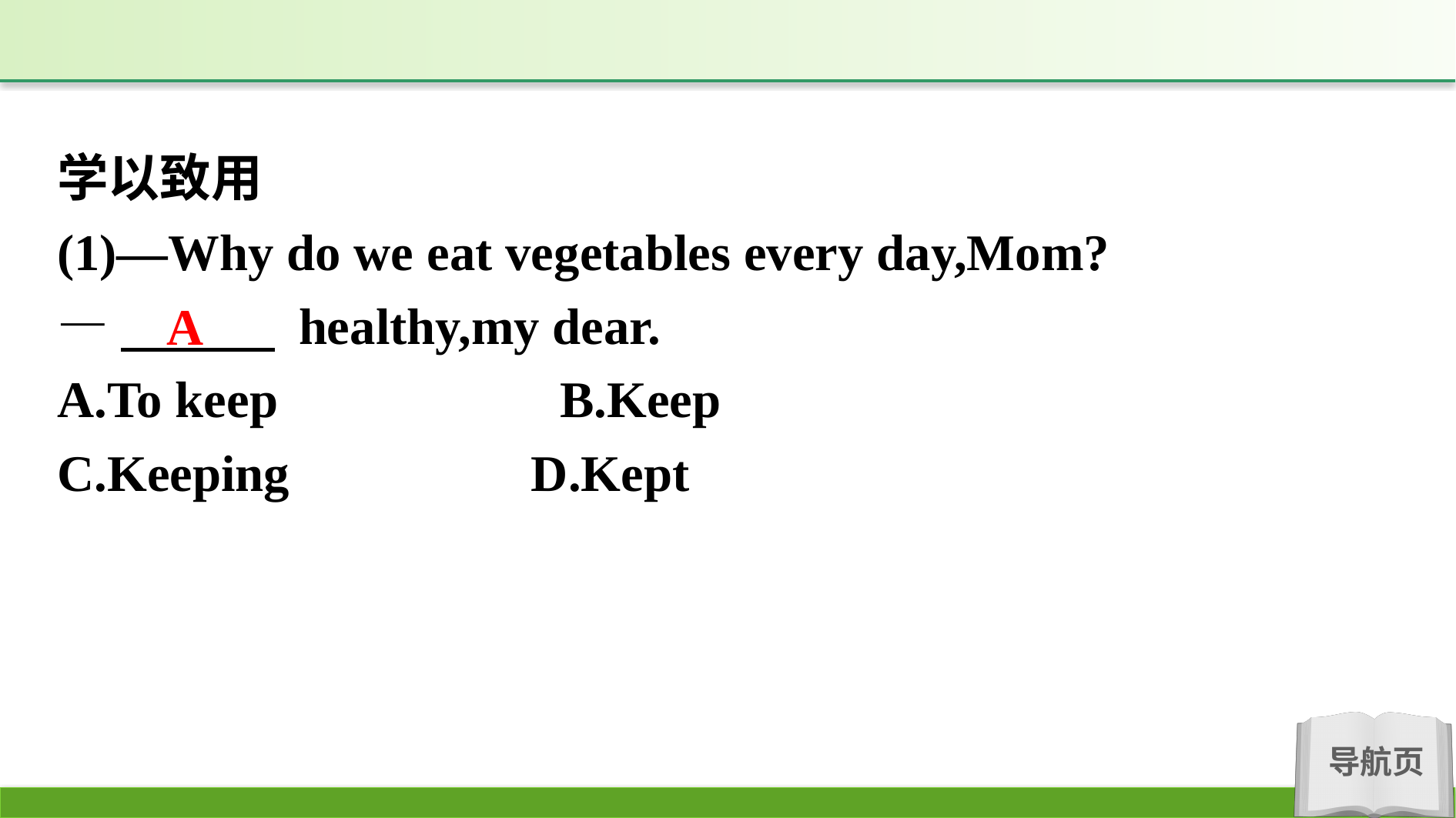

学以致用
(1)—Why do we eat vegetables every day,Mom?
—　　　 healthy,my dear.
A.To keep　　　　　B.Keep
C.Keeping		      D.Kept
A